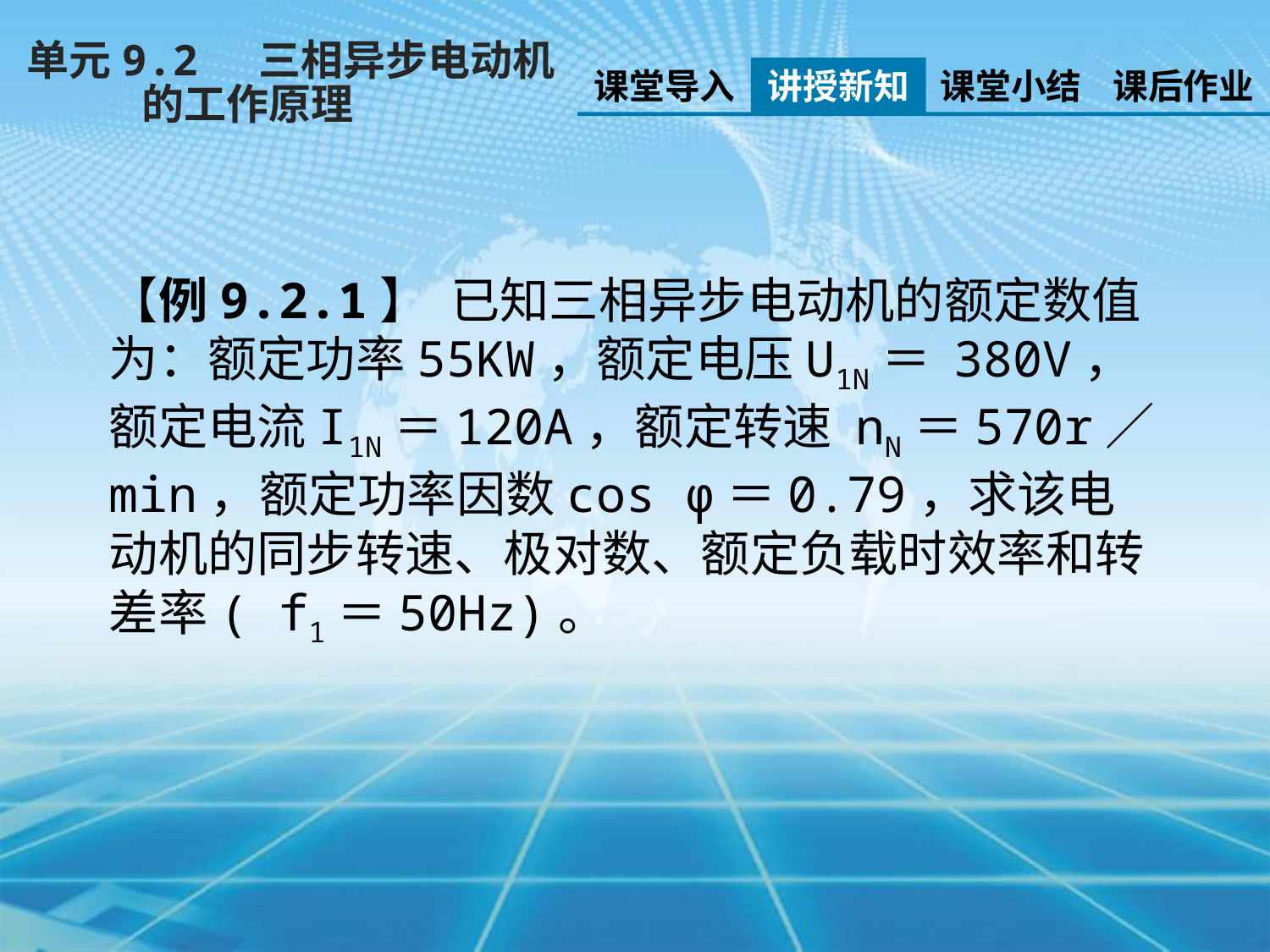

单元9.2  三相异步电动机
           的工作原理
课堂导入
讲授新知
课堂小结
课后作业
【例9.2.1】  已知三相异步电动机的额定数值为：额定功率55KW，额定电压U1N＝ 380V，额定电流I1N＝120A，额定转速 nN＝570r／min，额定功率因数cos φ＝0.79，求该电动机的同步转速、极对数、额定负载时效率和转差率( f1＝50Hz)。